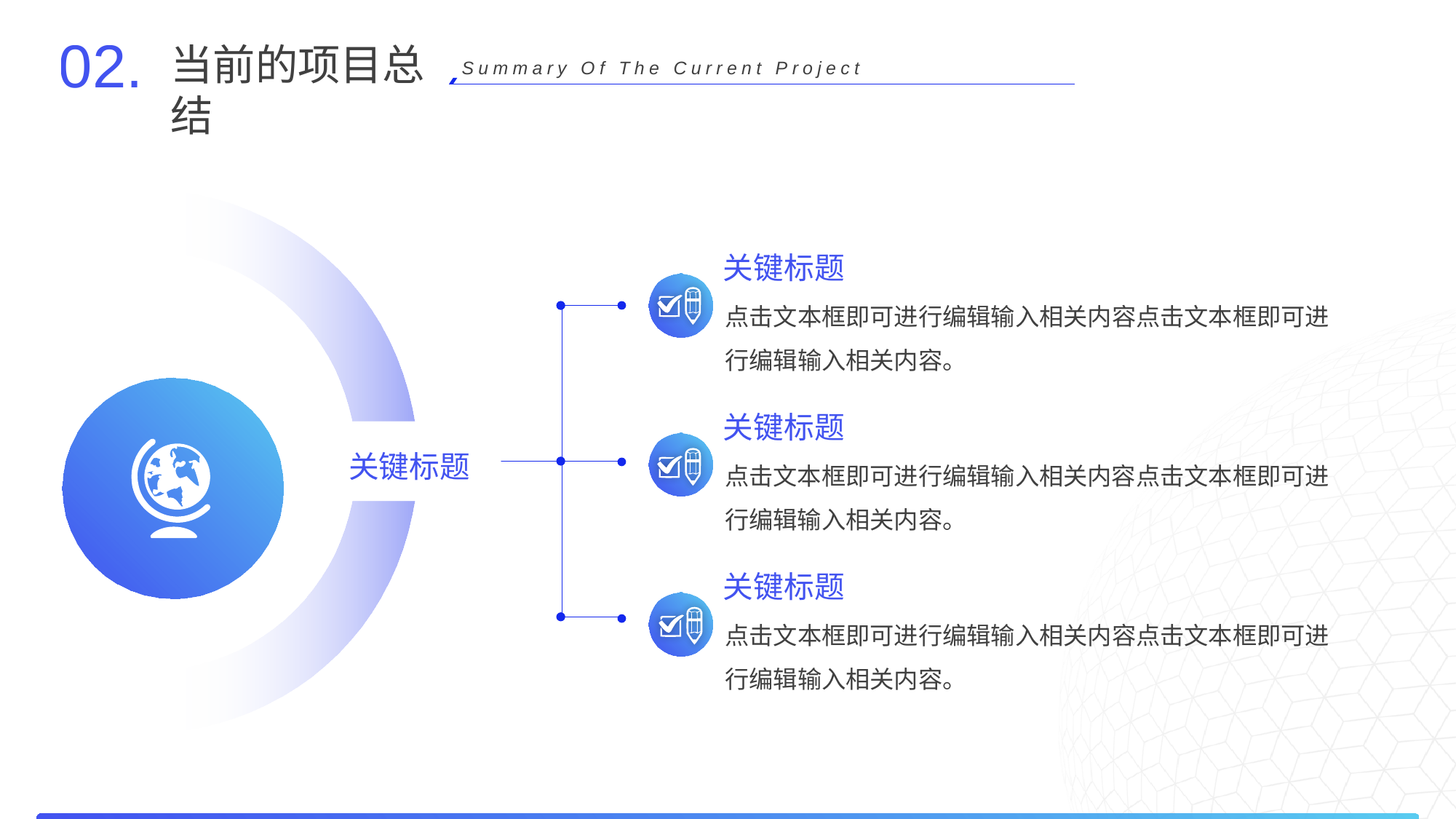

02.
当前的项目总结
Summary Of The Current Project

关键标题

点击文本框即可进行编辑输入相关内容点击文本框即可进行编辑输入相关内容。

关键标题

点击文本框即可进行编辑输入相关内容点击文本框即可进行编辑输入相关内容。

关键标题

关键标题

点击文本框即可进行编辑输入相关内容点击文本框即可进行编辑输入相关内容。